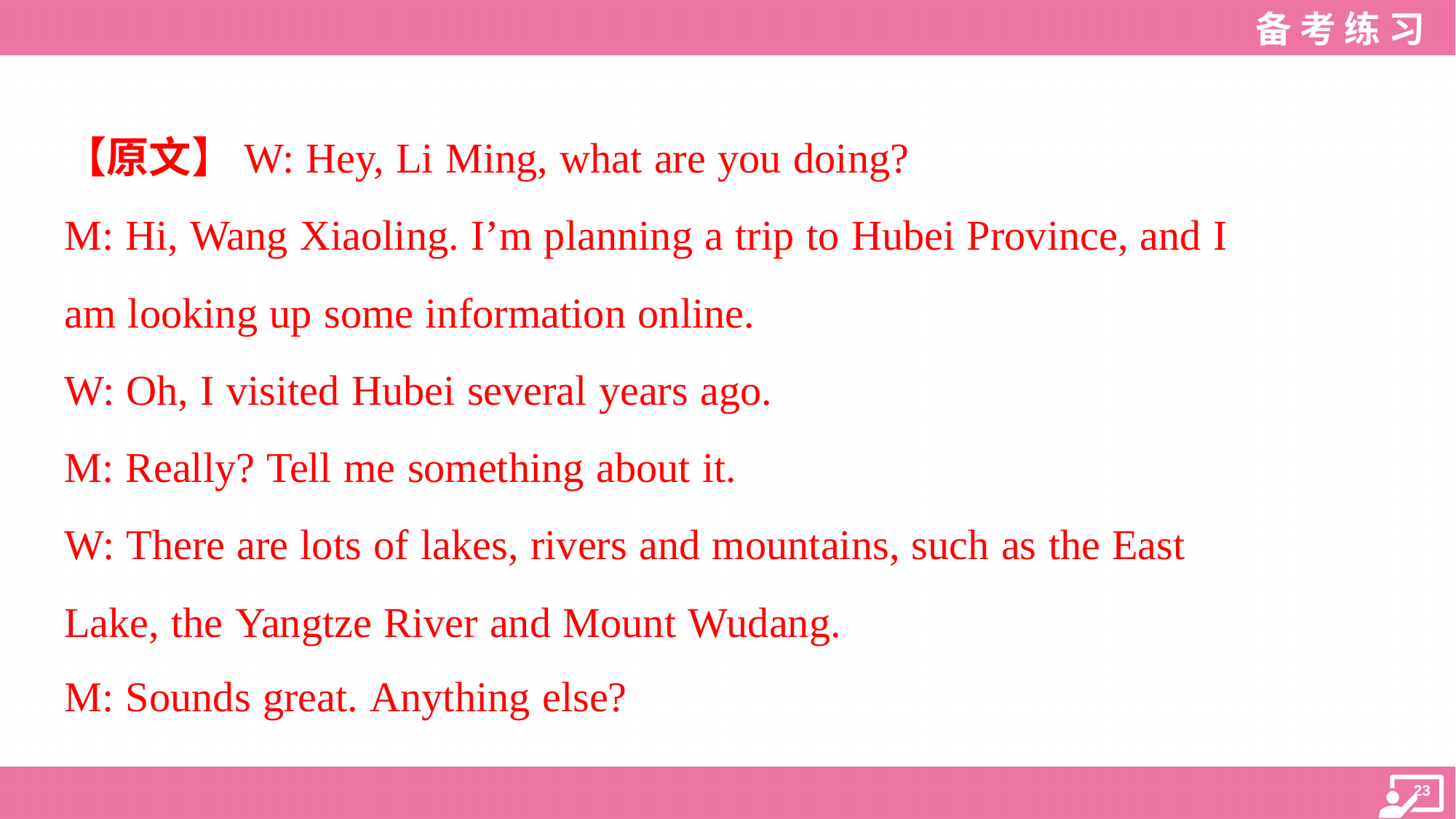

【原文】W: Hey, Li Ming, what are you doing?
M: Hi, Wang Xiaoling. I’m planning a trip to Hubei Province, and I
am looking up some information online.
W: Oh, I visited Hubei several years ago.
M: Really? Tell me something about it.
W: There are lots of lakes, rivers and mountains, such as the East
Lake, the Yangtze River and Mount Wudang.
M: Sounds great. Anything else?